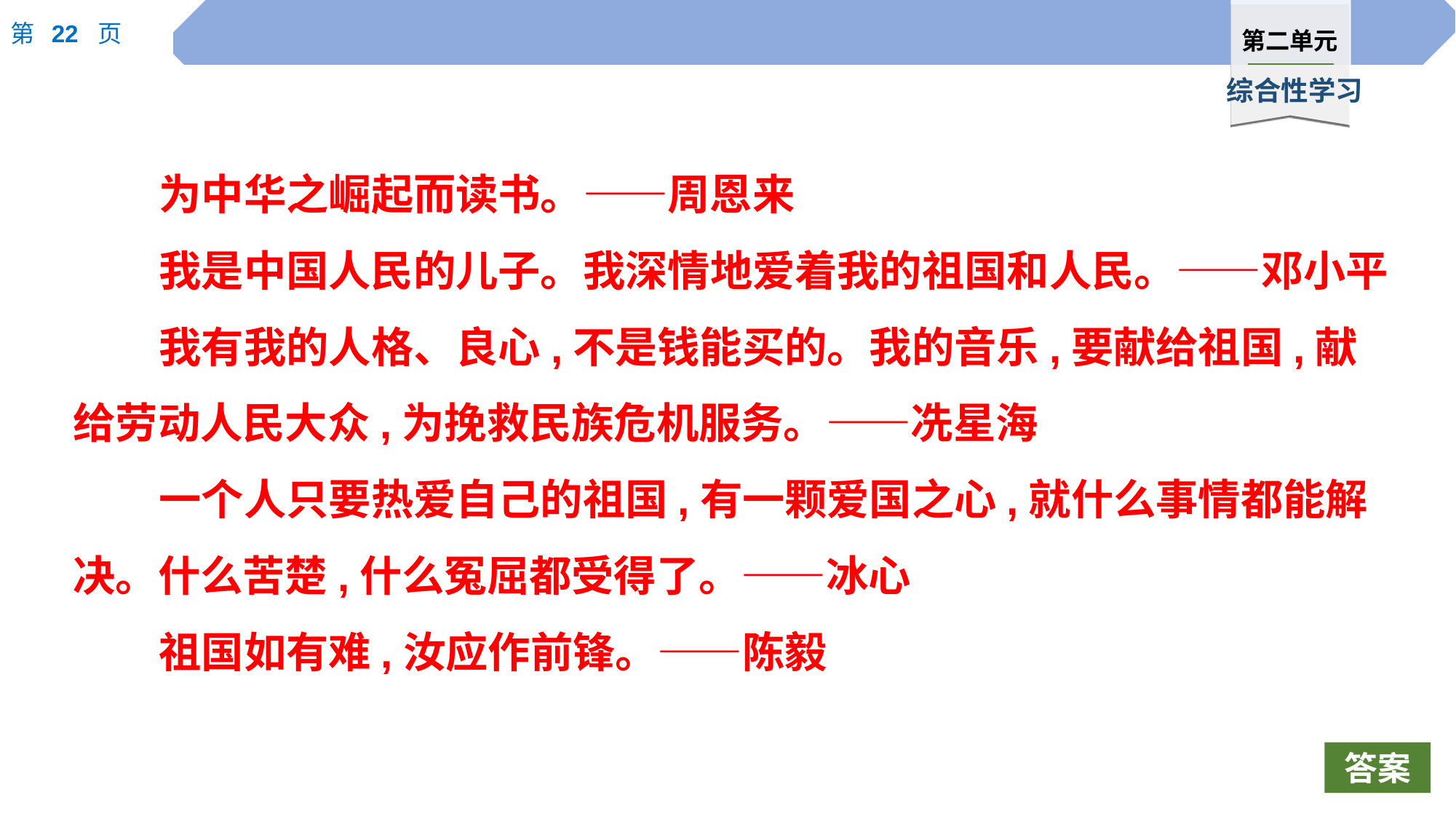

为中华之崛起而读书。——周恩来
我是中国人民的儿子。我深情地爱着我的祖国和人民。——邓小平
我有我的人格、良心,不是钱能买的。我的音乐,要献给祖国,献给劳动人民大众,为挽救民族危机服务。——冼星海
一个人只要热爱自己的祖国,有一颗爱国之心,就什么事情都能解决。什么苦楚,什么冤屈都受得了。——冰心
祖国如有难,汝应作前锋。——陈毅
答案